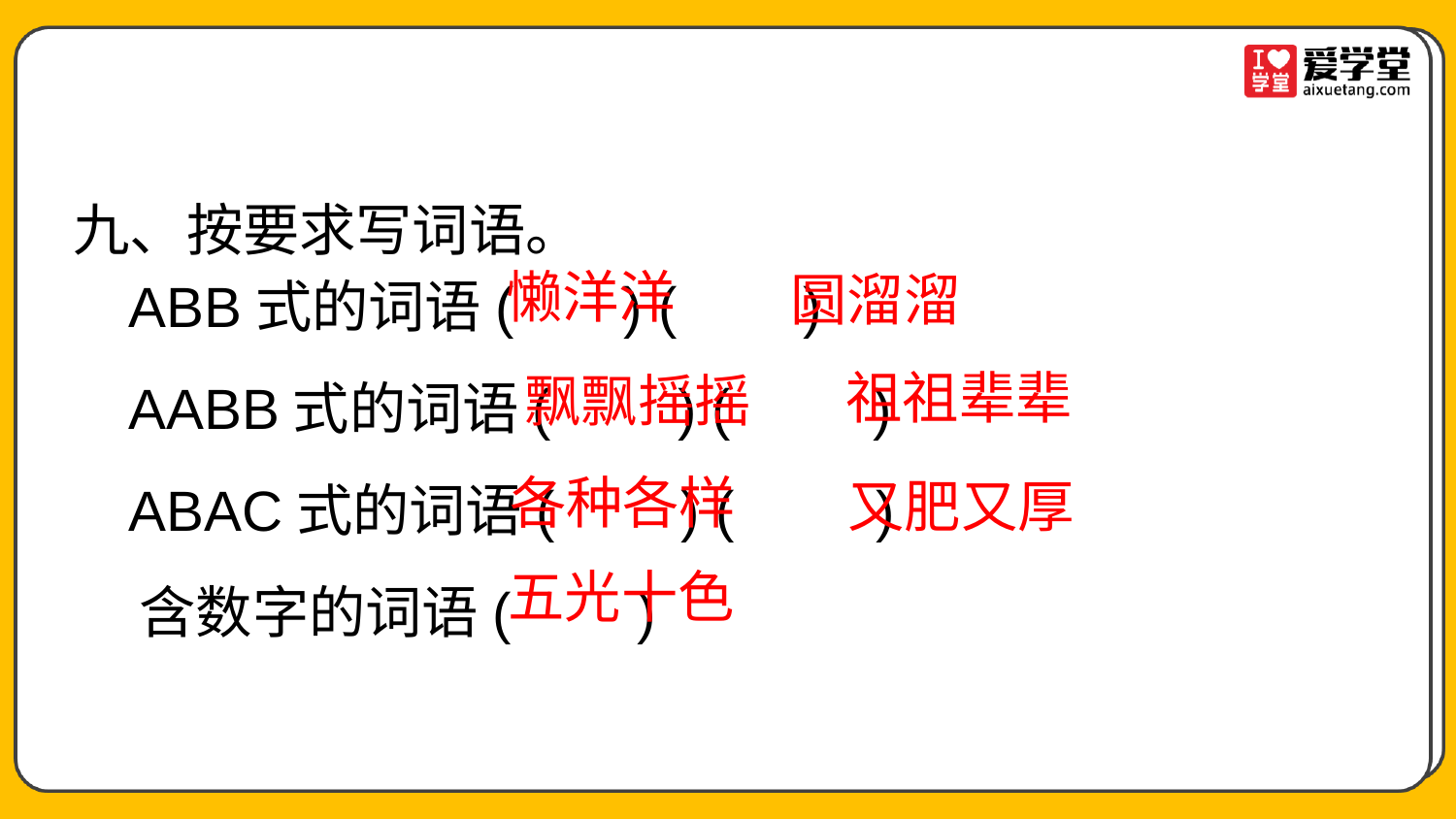

九、按要求写词语。
 ABB式的词语(       ) (        )
 AABB式的词语(        ) (         )
 ABAC式的词语(        ) (         )
 含数字的词语(        )
懒洋洋
圆溜溜
祖祖辈辈
飘飘摇摇
各种各样
又肥又厚
五光十色